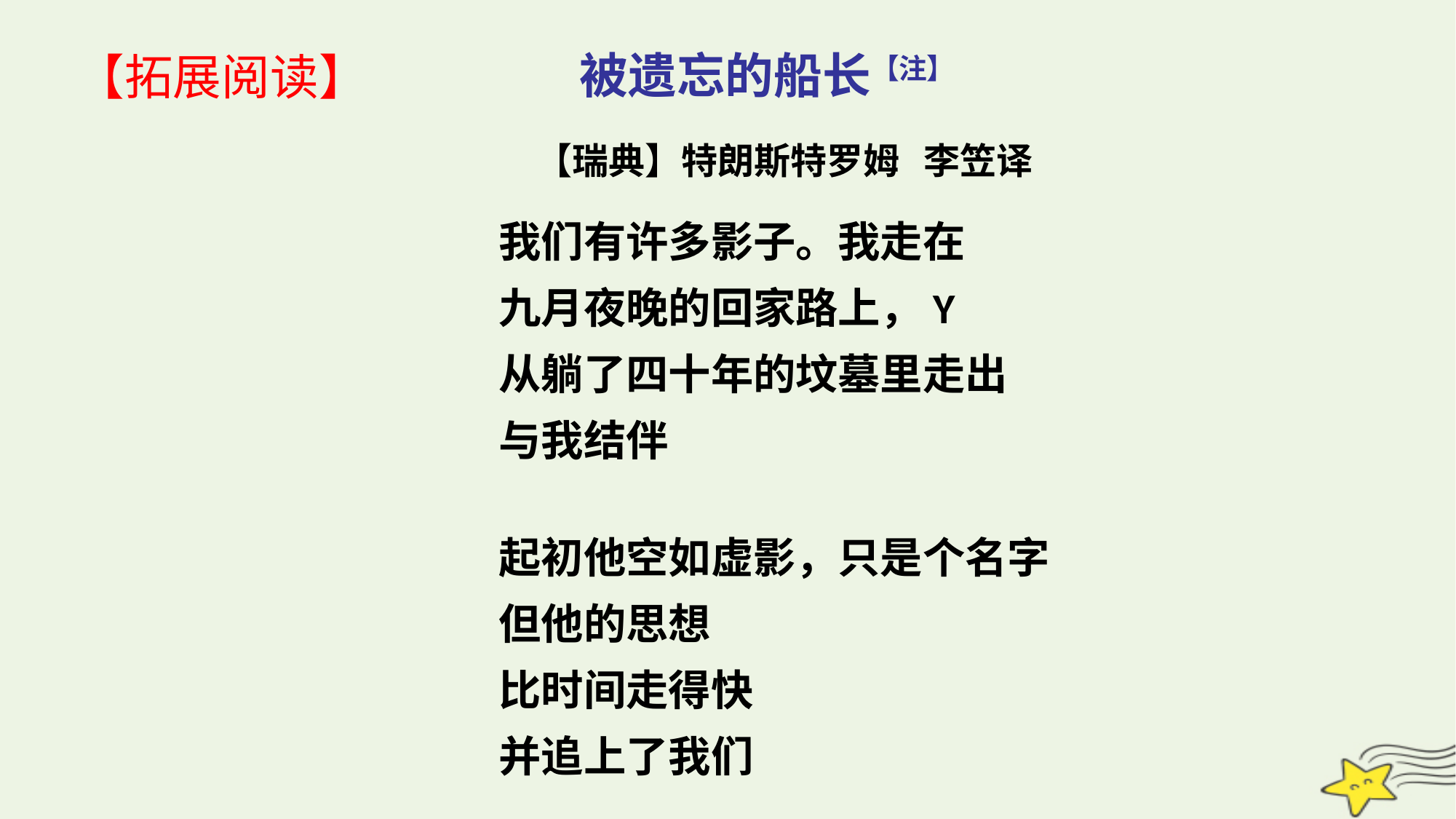

被遗忘的船长【注】
【拓展阅读】
【瑞典】特朗斯特罗姆   李笠译
我们有许多影子。我走在
九月夜晚的回家路上，Y
从躺了四十年的坟墓里走出
与我结伴

起初他空如虚影，只是个名字
但他的思想
比时间走得快
并追上了我们